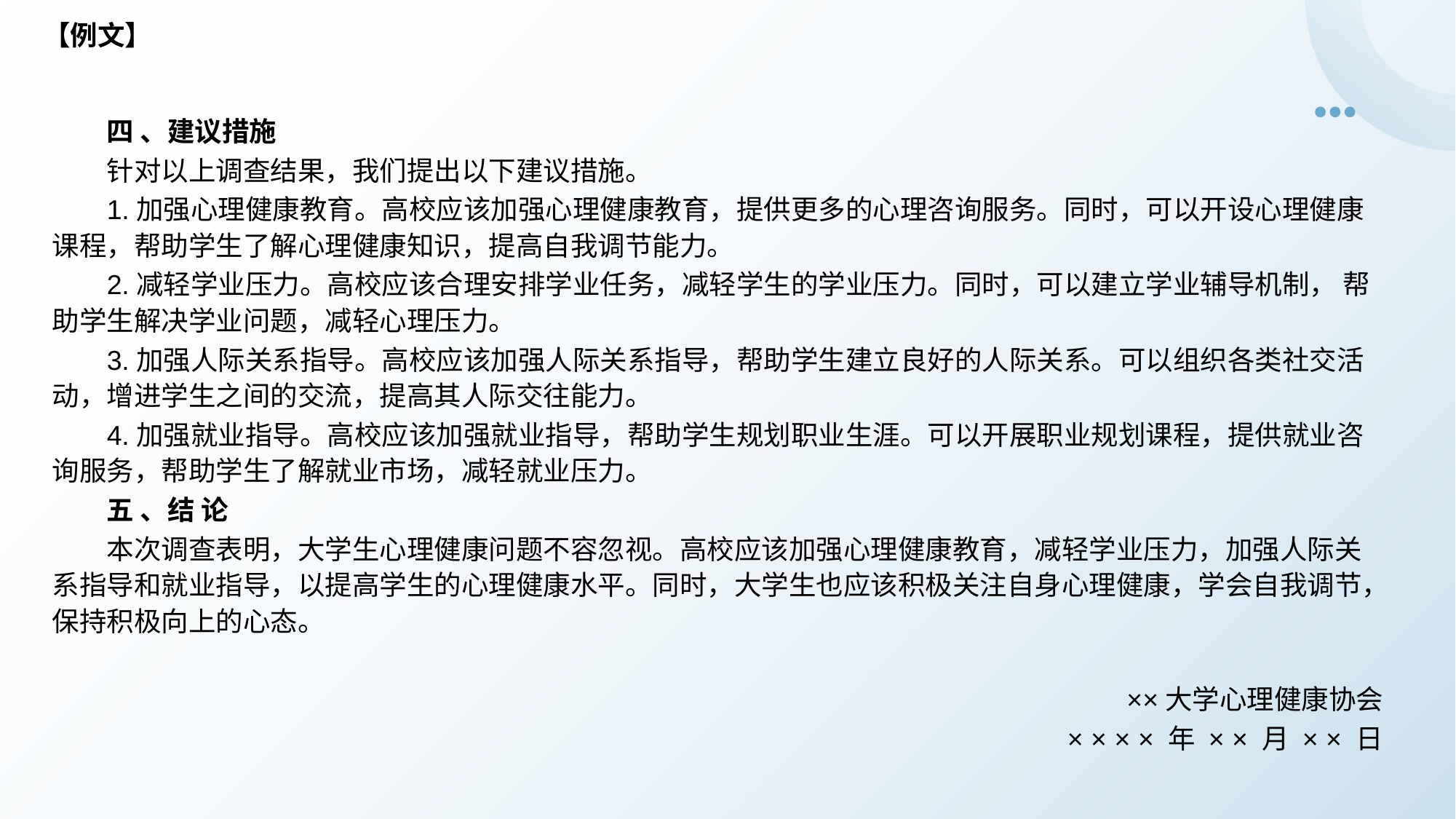

【例文】
四 、建议措施
针对以上调查结果，我们提出以下建议措施。
1.加强心理健康教育。高校应该加强心理健康教育，提供更多的心理咨询服务。同时，可以开设心理健康 课程，帮助学生了解心理健康知识，提高自我调节能力。
2.减轻学业压力。高校应该合理安排学业任务，减轻学生的学业压力。同时，可以建立学业辅导机制， 帮助学生解决学业问题，减轻心理压力。
3.加强人际关系指导。高校应该加强人际关系指导，帮助学生建立良好的人际关系。可以组织各类社交活 动，增进学生之间的交流，提高其人际交往能力。
4.加强就业指导。高校应该加强就业指导，帮助学生规划职业生涯。可以开展职业规划课程，提供就业咨询服务，帮助学生了解就业市场，减轻就业压力。
五 、结 论
本次调查表明，大学生心理健康问题不容忽视。高校应该加强心理健康教育，减轻学业压力，加强人际关系指导和就业指导，以提高学生的心理健康水平。同时，大学生也应该积极关注自身心理健康，学会自我调节，保持积极向上的心态。

××大学心理健康协会
× × × × 年 × × 月 × × 日